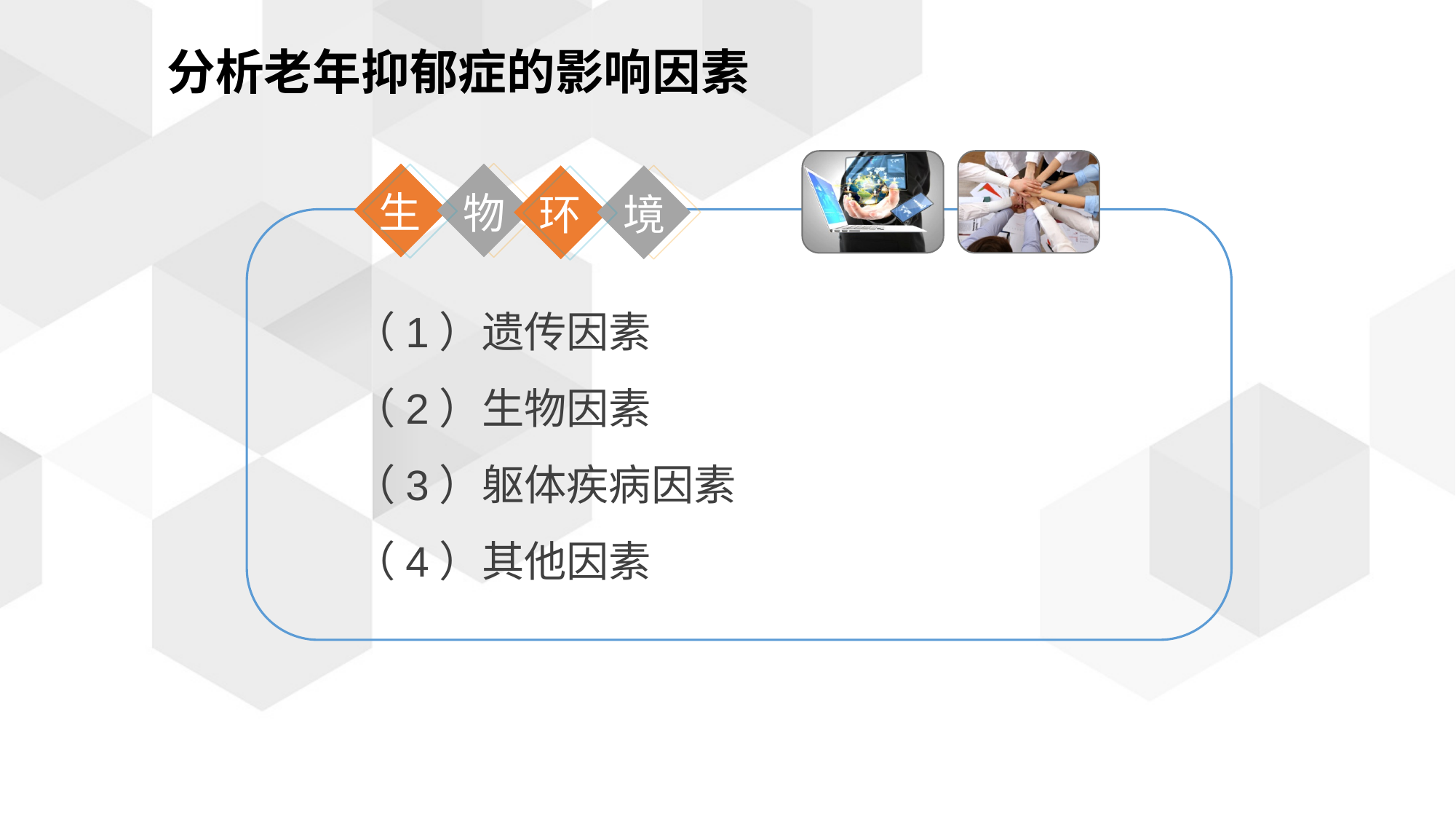

分析老年抑郁症的影响因素

生

物

环

境

（1）遗传因素
（2）生物因素
（3）躯体疾病因素
（4）其他因素